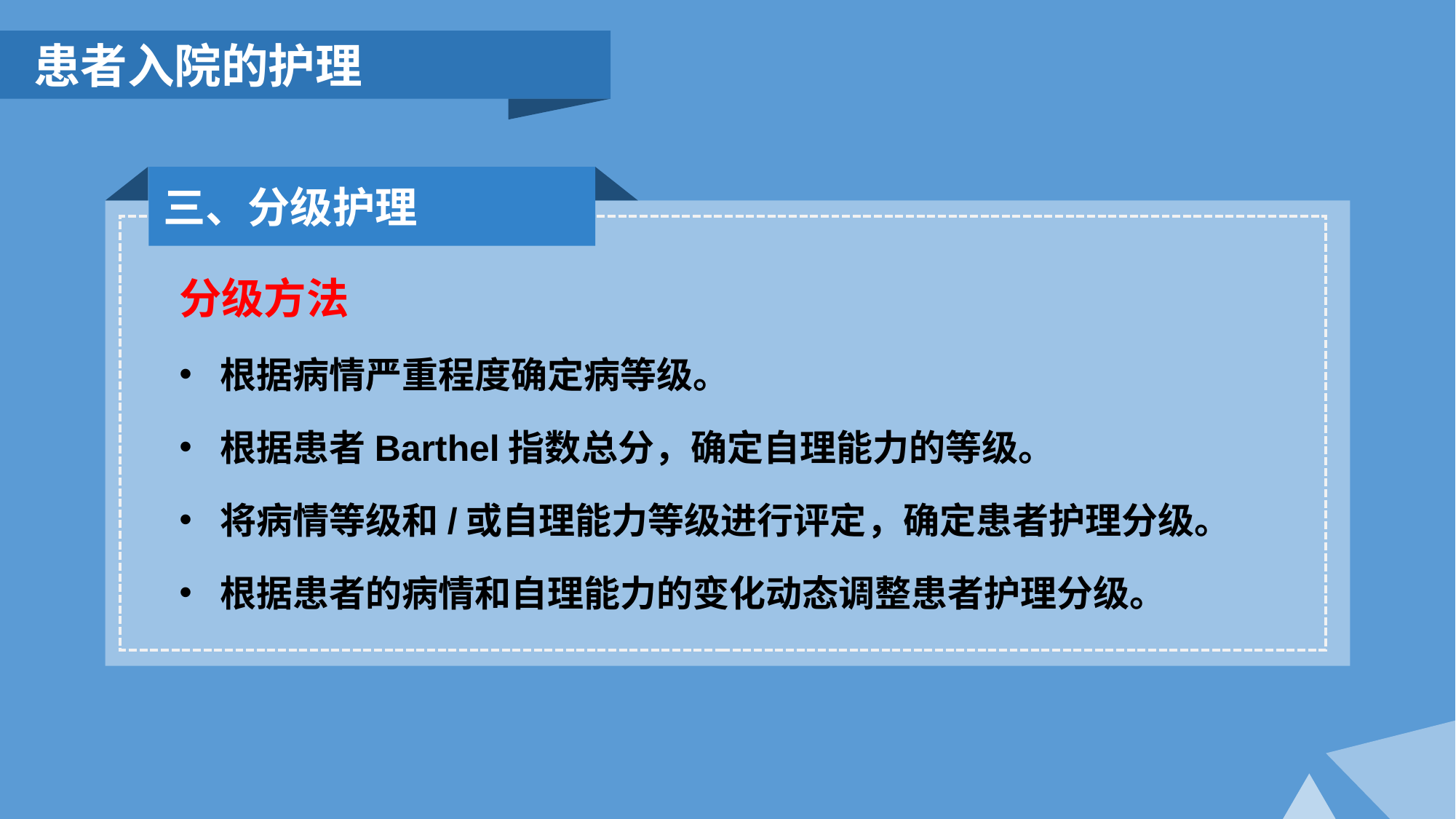

患者入院的护理

三、分级护理

分级方法
根据病情严重程度确定病等级。
根据患者Barthel指数总分，确定自理能力的等级。
将病情等级和/或自理能力等级进行评定，确定患者护理分级。
根据患者的病情和自理能力的变化动态调整患者护理分级。